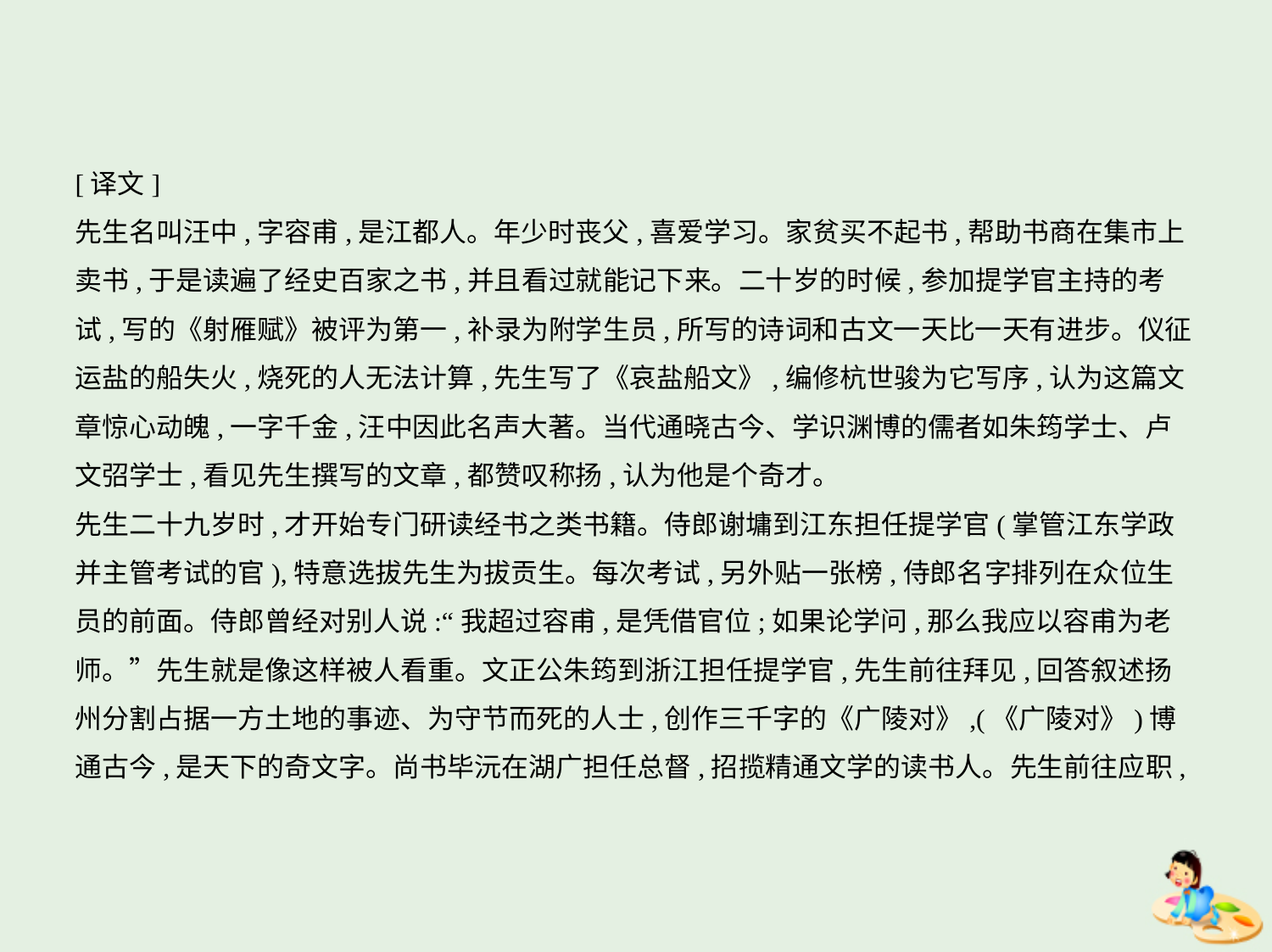

[译文]
先生名叫汪中,字容甫,是江都人。年少时丧父,喜爱学习。家贫买不起书,帮助书商在集市上
卖书,于是读遍了经史百家之书,并且看过就能记下来。二十岁的时候,参加提学官主持的考
试,写的《射雁赋》被评为第一,补录为附学生员,所写的诗词和古文一天比一天有进步。仪征
运盐的船失火,烧死的人无法计算,先生写了《哀盐船文》,编修杭世骏为它写序,认为这篇文
章惊心动魄,一字千金,汪中因此名声大著。当代通晓古今、学识渊博的儒者如朱筠学士、卢
文弨学士,看见先生撰写的文章,都赞叹称扬,认为他是个奇才。
先生二十九岁时,才开始专门研读经书之类书籍。侍郎谢墉到江东担任提学官(掌管江东学政
并主管考试的官),特意选拔先生为拔贡生。每次考试,另外贴一张榜,侍郎名字排列在众位生
员的前面。侍郎曾经对别人说:“我超过容甫,是凭借官位;如果论学问,那么我应以容甫为老
师。”先生就是像这样被人看重。文正公朱筠到浙江担任提学官,先生前往拜见,回答叙述扬
州分割占据一方土地的事迹、为守节而死的人士,创作三千字的《广陵对》,(《广陵对》)博
通古今,是天下的奇文字。尚书毕沅在湖广担任总督,招揽精通文学的读书人。先生前往应职,